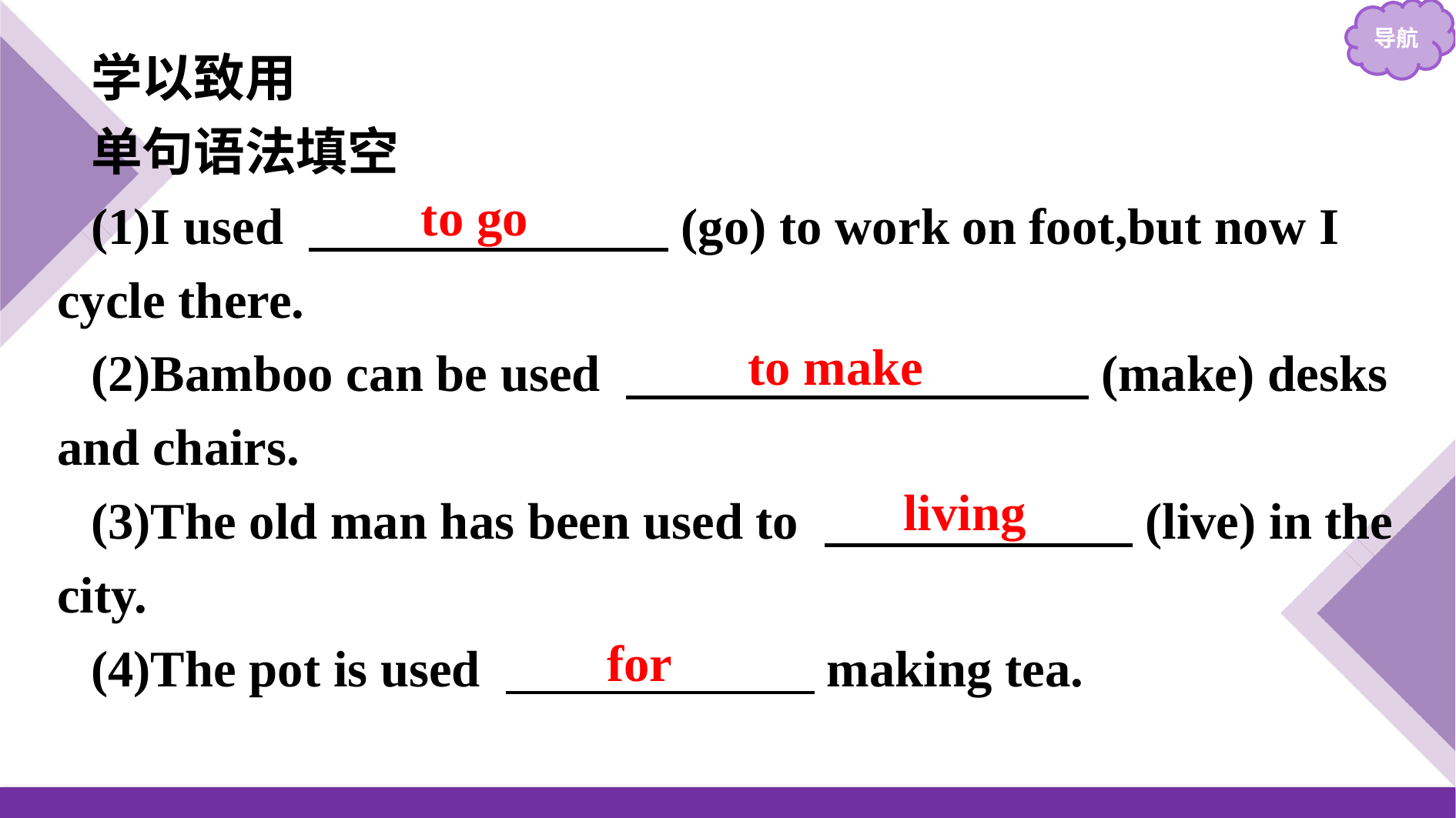

学以致用
单句语法填空
(1)I used 　　　　　　　(go) to work on foot,but now I cycle there.
(2)Bamboo can be used 　　　　　　　　　(make) desks and chairs.
(3)The old man has been used to 　　　　　　(live) in the city.
(4)The pot is used 　　　　　　making tea.
to go
to make
living
for